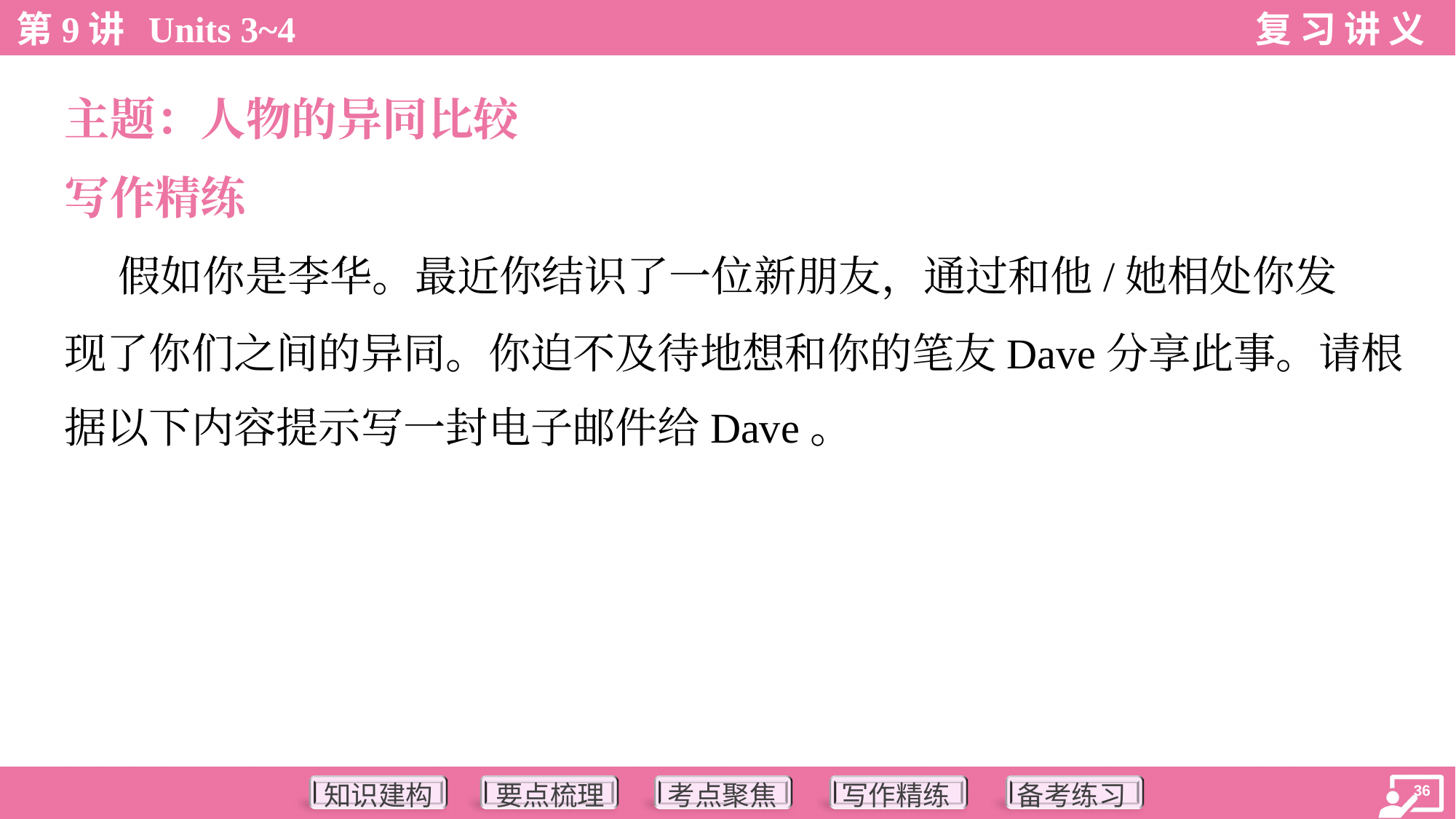

主题：人物的异同比较
写作精练
    假如你是李华。最近你结识了一位新朋友，通过和他/她相处你发
现了你们之间的异同。你迫不及待地想和你的笔友Dave分享此事。请根
据以下内容提示写一封电子邮件给Dave。